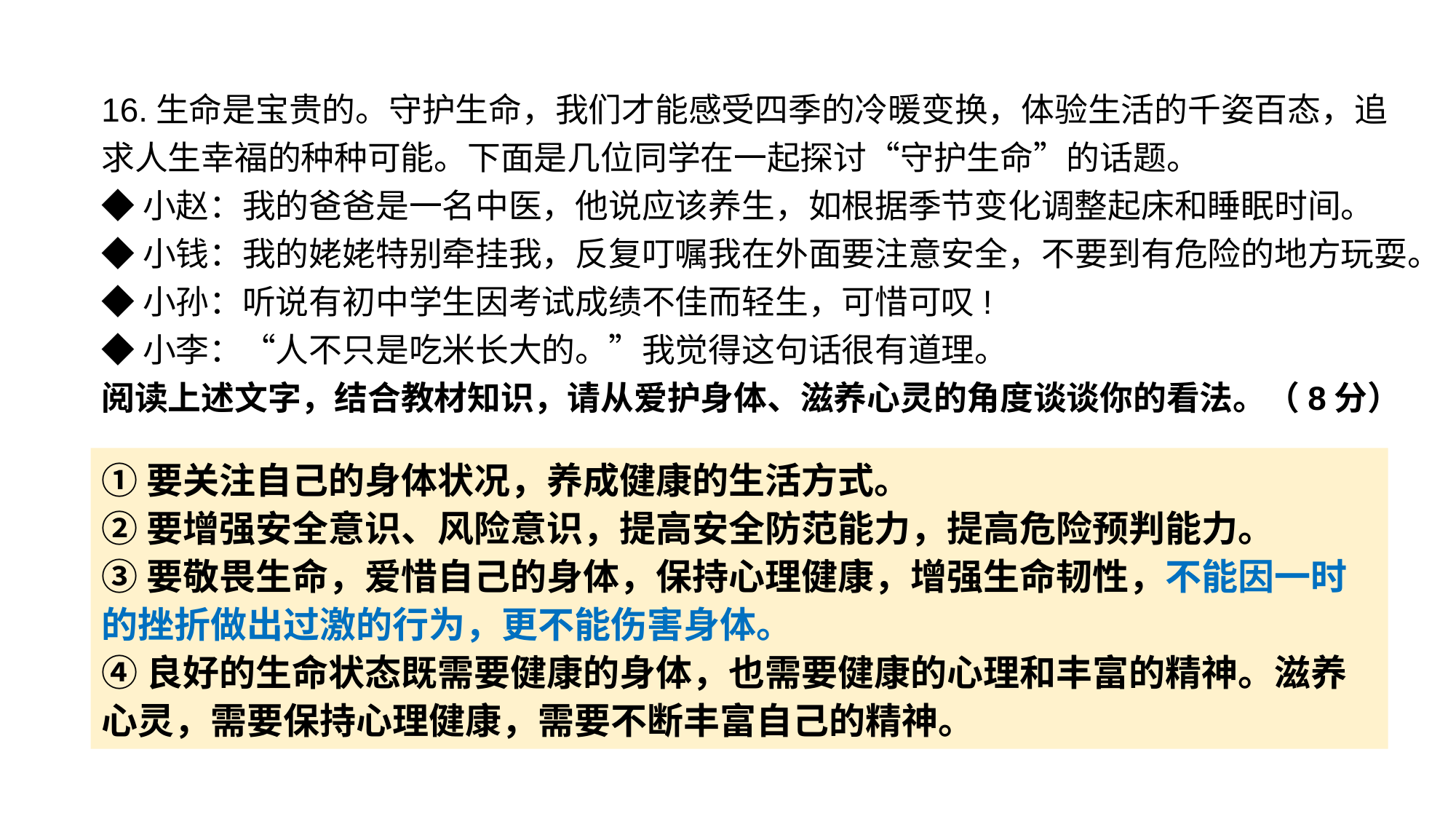

16.生命是宝贵的。守护生命，我们才能感受四季的冷暖变换，体验生活的千姿百态，追求人生幸福的种种可能。下面是几位同学在一起探讨“守护生命”的话题。
◆小赵：我的爸爸是一名中医，他说应该养生，如根据季节变化调整起床和睡眠时间。
◆小钱：我的姥姥特别牵挂我，反复叮嘱我在外面要注意安全，不要到有危险的地方玩耍。
◆小孙：听说有初中学生因考试成绩不佳而轻生，可惜可叹!
◆小李：“人不只是吃米长大的。”我觉得这句话很有道理。
阅读上述文字，结合教材知识，请从爱护身体、滋养心灵的角度谈谈你的看法。（8分）
①要关注自己的身体状况，养成健康的生活方式。
②要增强安全意识、风险意识，提高安全防范能力，提高危险预判能力。
③要敬畏生命，爱惜自己的身体，保持心理健康，增强生命韧性，不能因一时的挫折做出过激的行为，更不能伤害身体。
④良好的生命状态既需要健康的身体，也需要健康的心理和丰富的精神。滋养心灵，需要保持心理健康，需要不断丰富自己的精神。